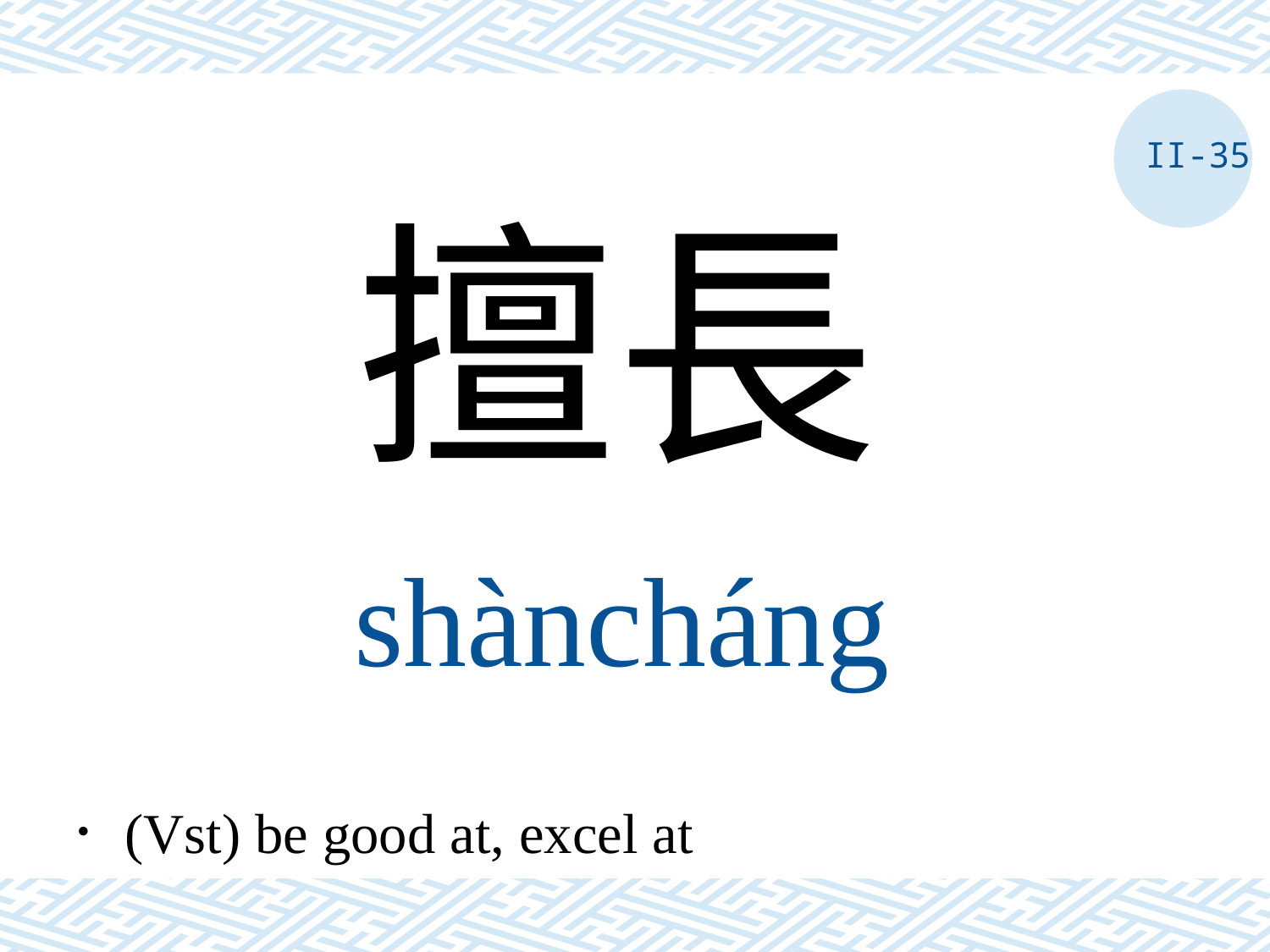

II-35

擅長
shàncháng
．(Vst) be good at, excel at